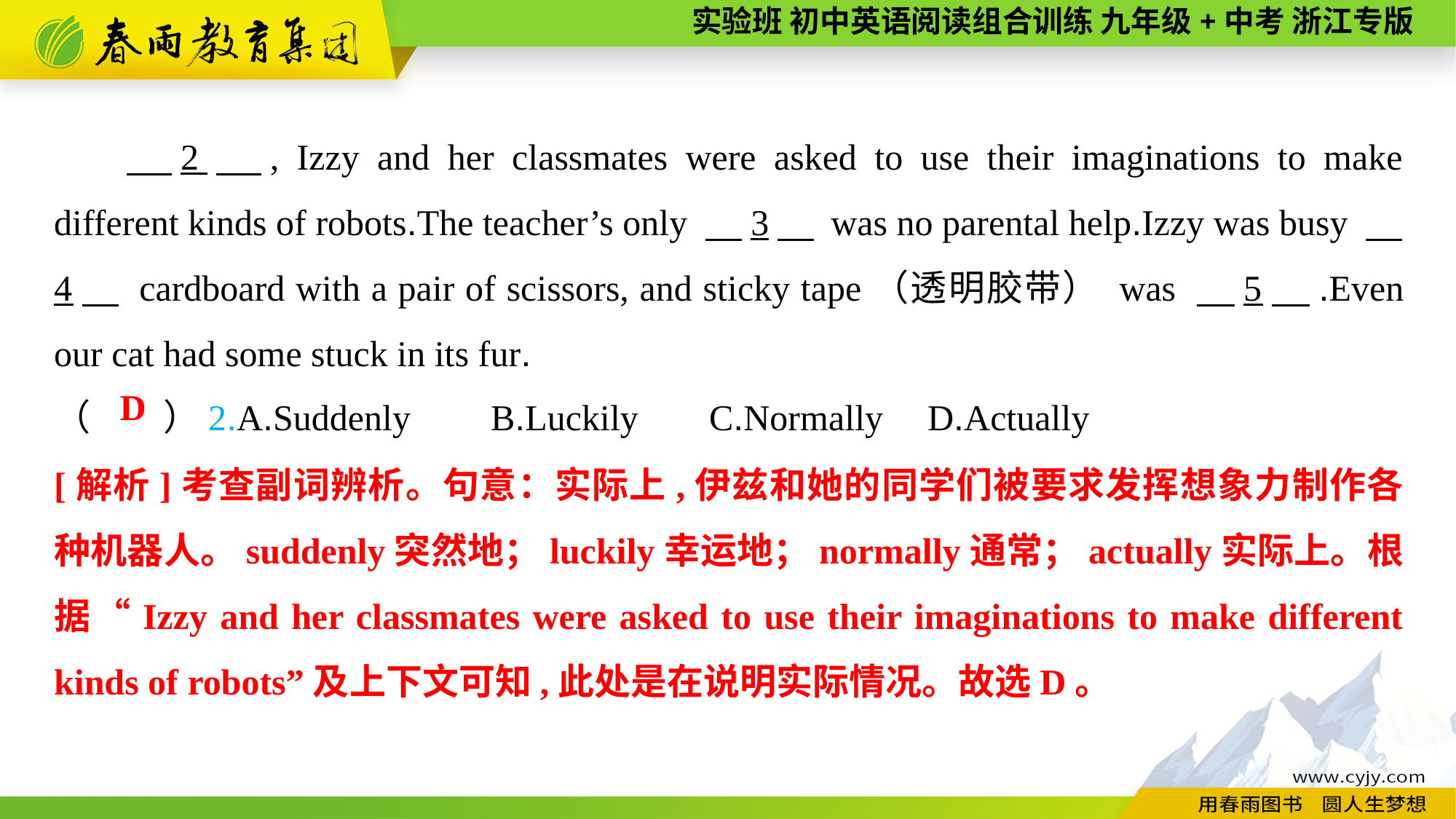

2　, Izzy and her classmates were asked to use their imaginations to make different kinds of robots.The teacher’s only 　3　 was no parental help.Izzy was busy 　4　 cardboard with a pair of scissors, and sticky tape（透明胶带） was 　5　.Even our cat had some stuck in its fur.
（　　）2.A.Suddenly	B.Luckily	C.Normally	D.Actually
D
[解析]考查副词辨析。句意：实际上,伊兹和她的同学们被要求发挥想象力制作各种机器人。suddenly突然地；luckily幸运地；normally通常；actually实际上。根据“Izzy and her classmates were asked to use their imaginations to make different kinds of robots”及上下文可知,此处是在说明实际情况。故选D。